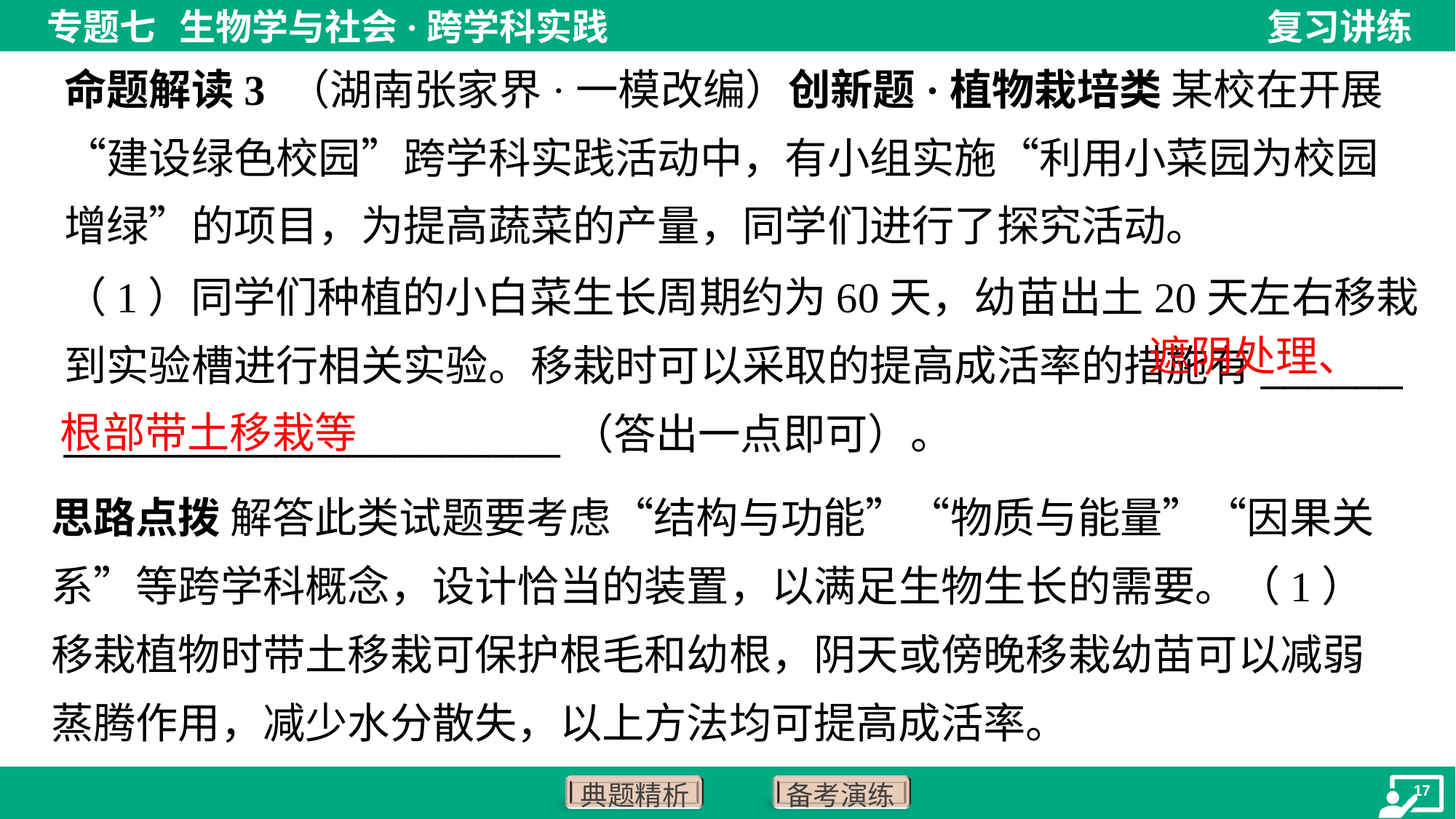

命题解读3 （湖南张家界·一模改编）创新题·植物栽培类 某校在开展“建设绿色校园”跨学科实践活动中，有小组实施“利用小菜园为校园增绿”的项目，为提高蔬菜的产量，同学们进行了探究活动。
（1）同学们种植的小白菜生长周期约为60天，幼苗出土20天左右移栽
到实验槽进行相关实验。移栽时可以采取的提高成活率的措施有______
_____________________（答出一点即可）。
                                                                                                                  遮阴处理、根部带土移栽等
思路点拨 解答此类试题要考虑“结构与功能”“物质与能量”“因果关系”等跨学科概念，设计恰当的装置，以满足生物生长的需要。（1）移栽植物时带土移栽可保护根毛和幼根，阴天或傍晚移栽幼苗可以减弱蒸腾作用，减少水分散失，以上方法均可提高成活率。